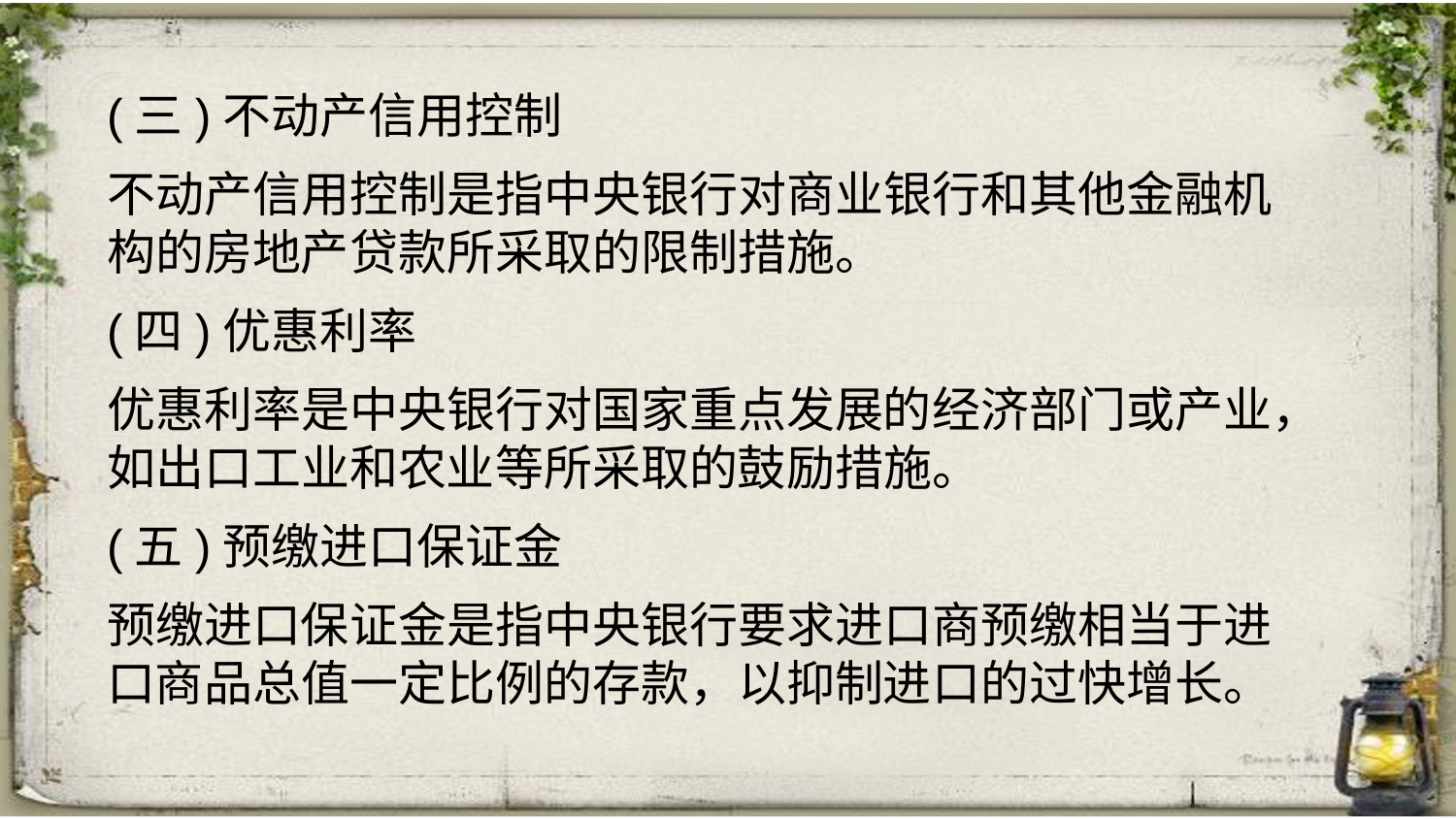

(三)不动产信用控制
不动产信用控制是指中央银行对商业银行和其他金融机构的房地产贷款所采取的限制措施。
(四)优惠利率
优惠利率是中央银行对国家重点发展的经济部门或产业，如出口工业和农业等所采取的鼓励措施。
(五)预缴进口保证金
预缴进口保证金是指中央银行要求进口商预缴相当于进口商品总值一定比例的存款，以抑制进口的过快增长。